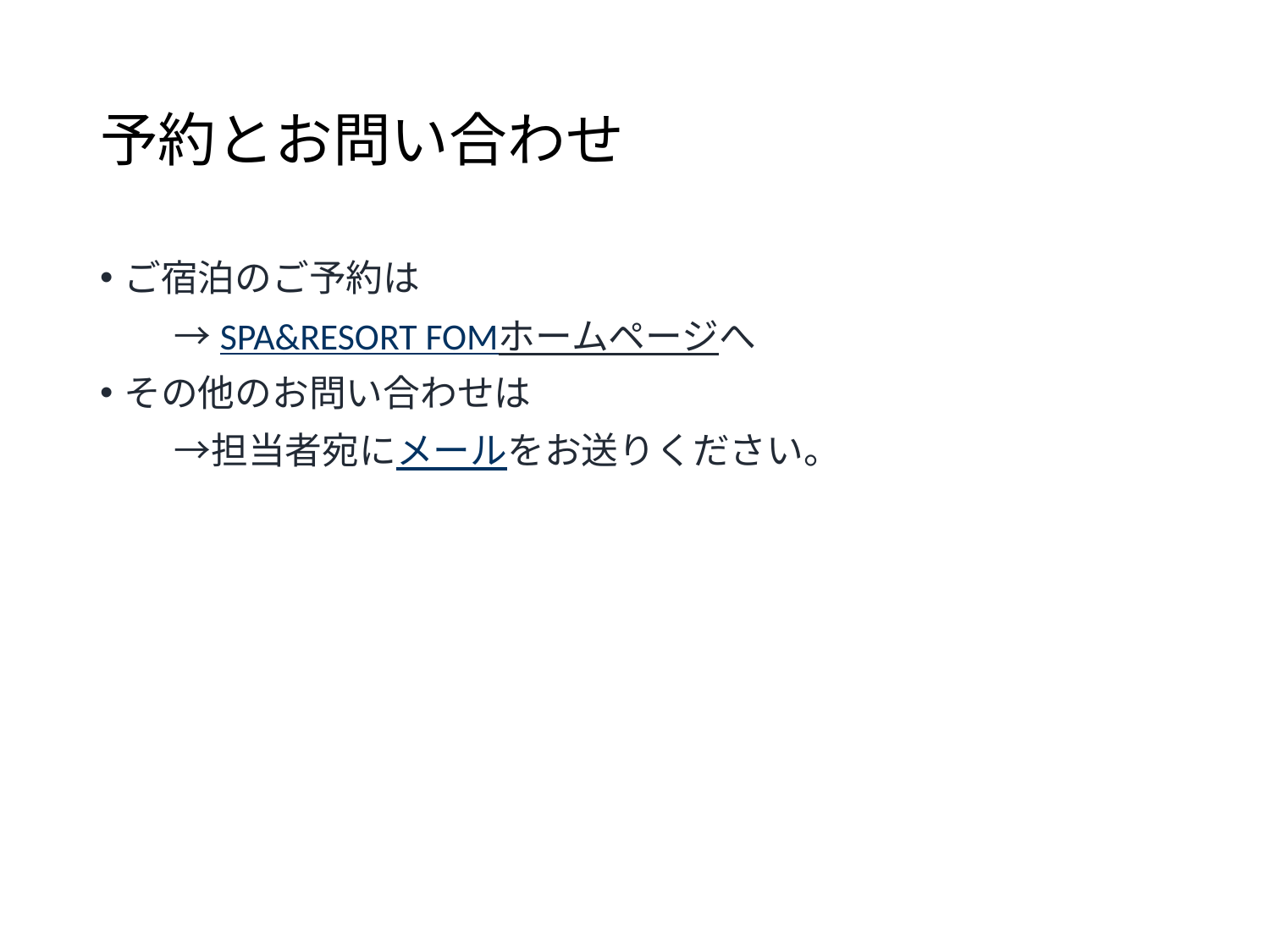

# 予約とお問い合わせ
ご宿泊のご予約は
　　→SPA&RESORT FOMホームページへ
その他のお問い合わせは
　　→担当者宛にメールをお送りください。